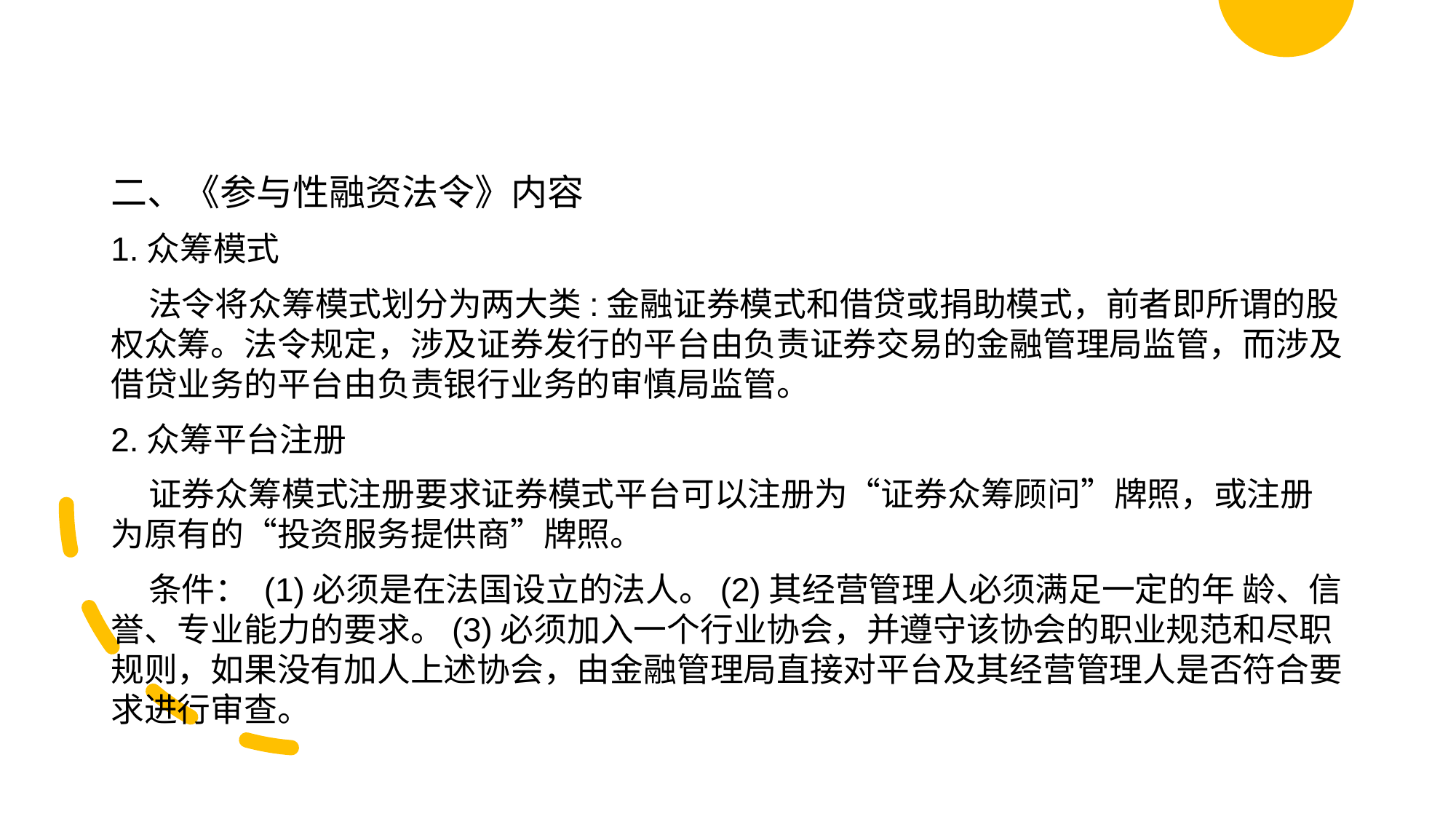

#
二、《参与性融资法令》内容
1.众筹模式
    法令将众筹模式划分为两大类:金融证券模式和借贷或捐助模式，前者即所谓的股权众筹。法令规定，涉及证券发行的平台由负责证券交易的金融管理局监管，而涉及借贷业务的平台由负责银行业务的审慎局监管。
2.众筹平台注册
    证券众筹模式注册要求证券模式平台可以注册为“证券众筹顾问”牌照，或注册为原有的“投资服务提供商”牌照。
    条件： (1)必须是在法国设立的法人。(2)其经营管理人必须满足一定的年 龄、信誉、专业能力的要求。(3)必须加入一个行业协会，并遵守该协会的职业规范和尽职规则，如果没有加人上述协会，由金融管理局直接对平台及其经营管理人是否符合要求进行审查。